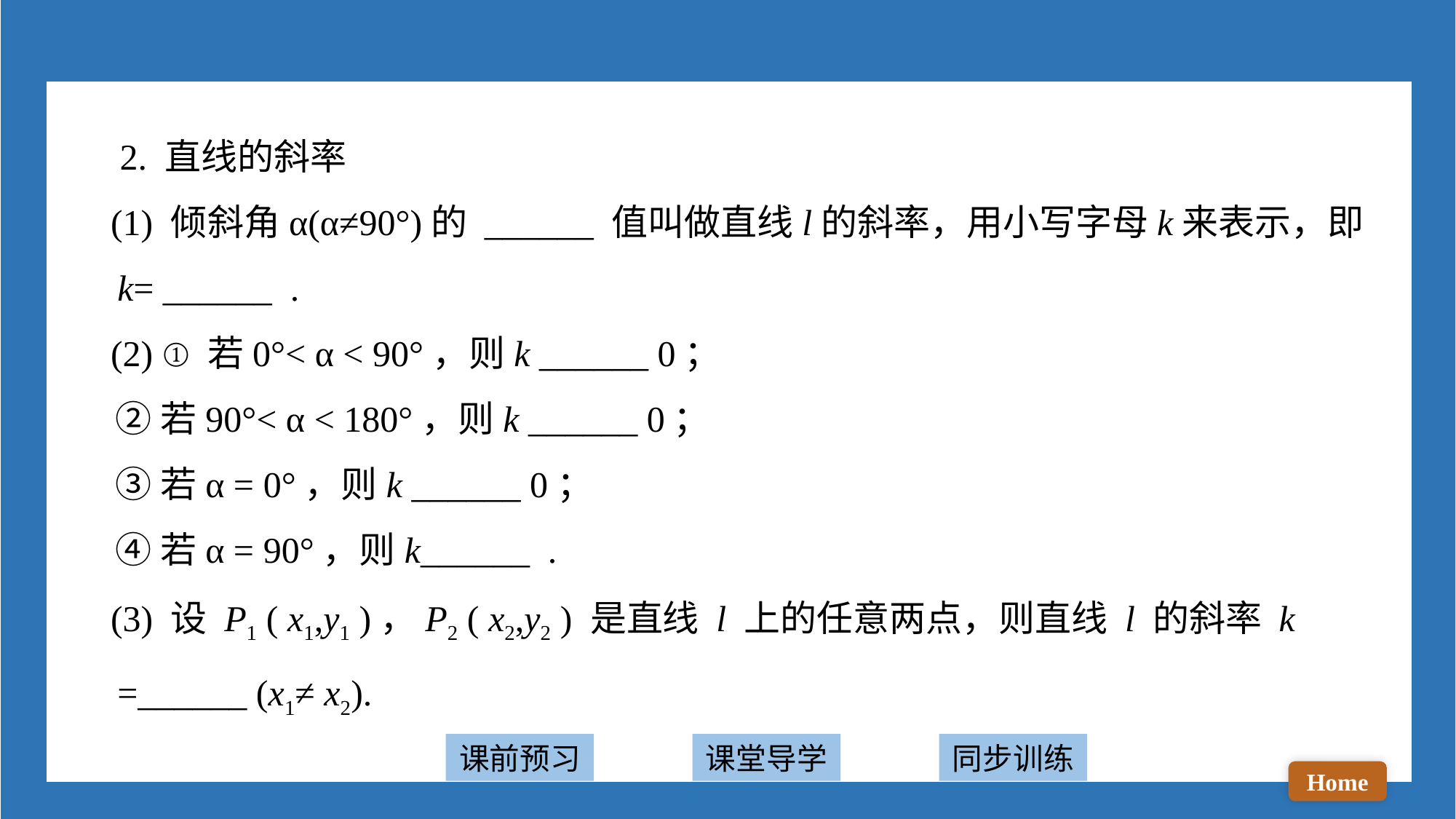

2. 直线的斜率
    (1) 倾斜角α(α≠90°)的 ______ 值叫做直线l的斜率，用小写字母k来表示，即k= ______  .
    (2) ①若0°< α < 90°，则k ______ 0；
     ②若90°< α < 180°，则k ______ 0；
     ③若α = 0°，则k ______ 0；
     ④若α = 90°，则k______  .
    (3) 设 P1 ( x1,y1 )，P2 ( x2,y2 ) 是直线 l 上的任意两点，则直线 l 的斜率 k =______ (x1≠ x2).